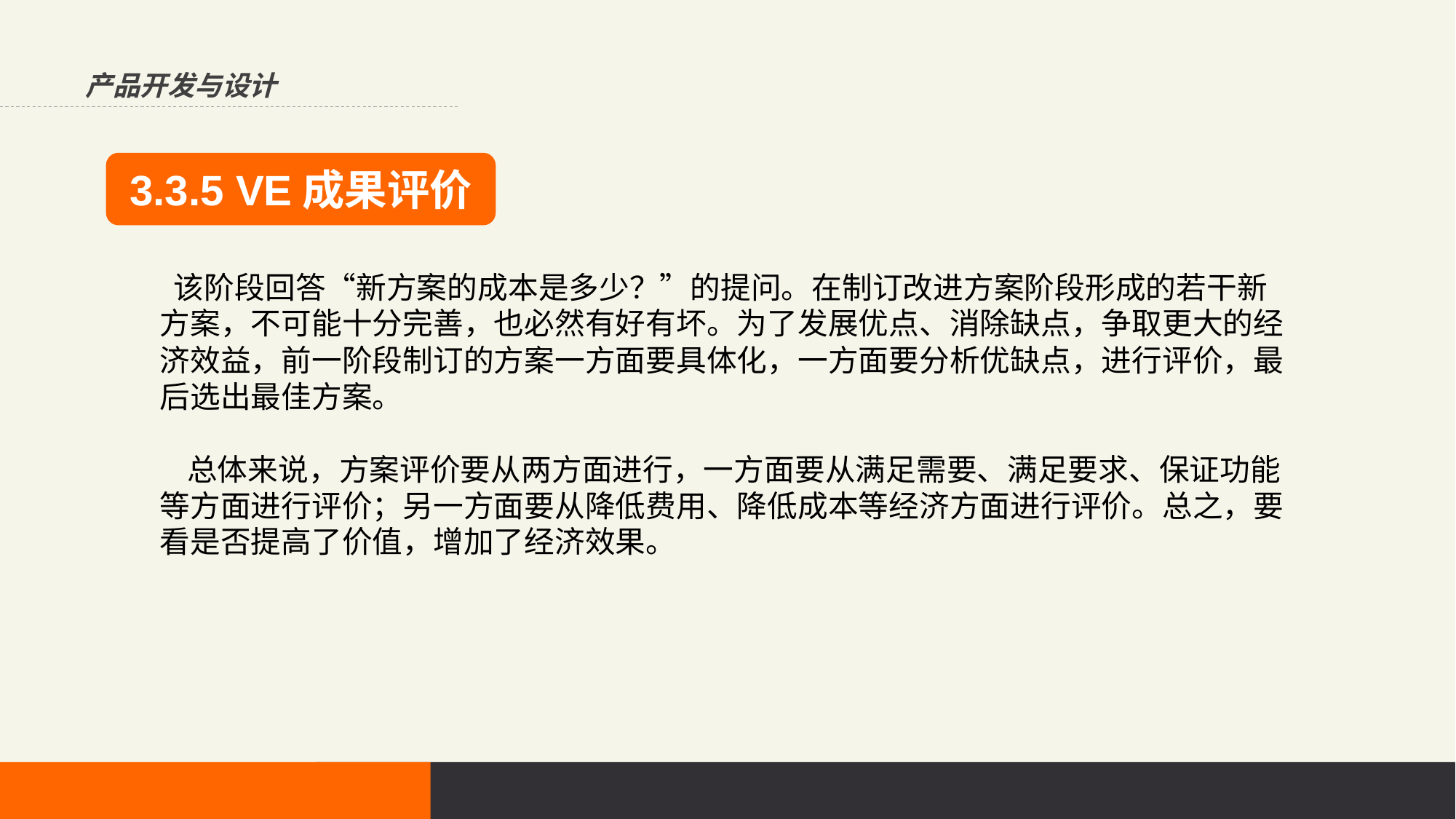

产品开发与设计
3.3.5 VE成果评价
 该阶段回答“新方案的成本是多少？”的提问。在制订改进方案阶段形成的若干新方案，不可能十分完善，也必然有好有坏。为了发展优点、消除缺点，争取更大的经济效益，前一阶段制订的方案一方面要具体化，一方面要分析优缺点，进行评价，最后选出最佳方案。   总体来说，方案评价要从两方面进行，一方面要从满足需要、满足要求、保证功能等方面进行评价；另一方面要从降低费用、降低成本等经济方面进行评价。总之，要看是否提高了价值，增加了经济效果。